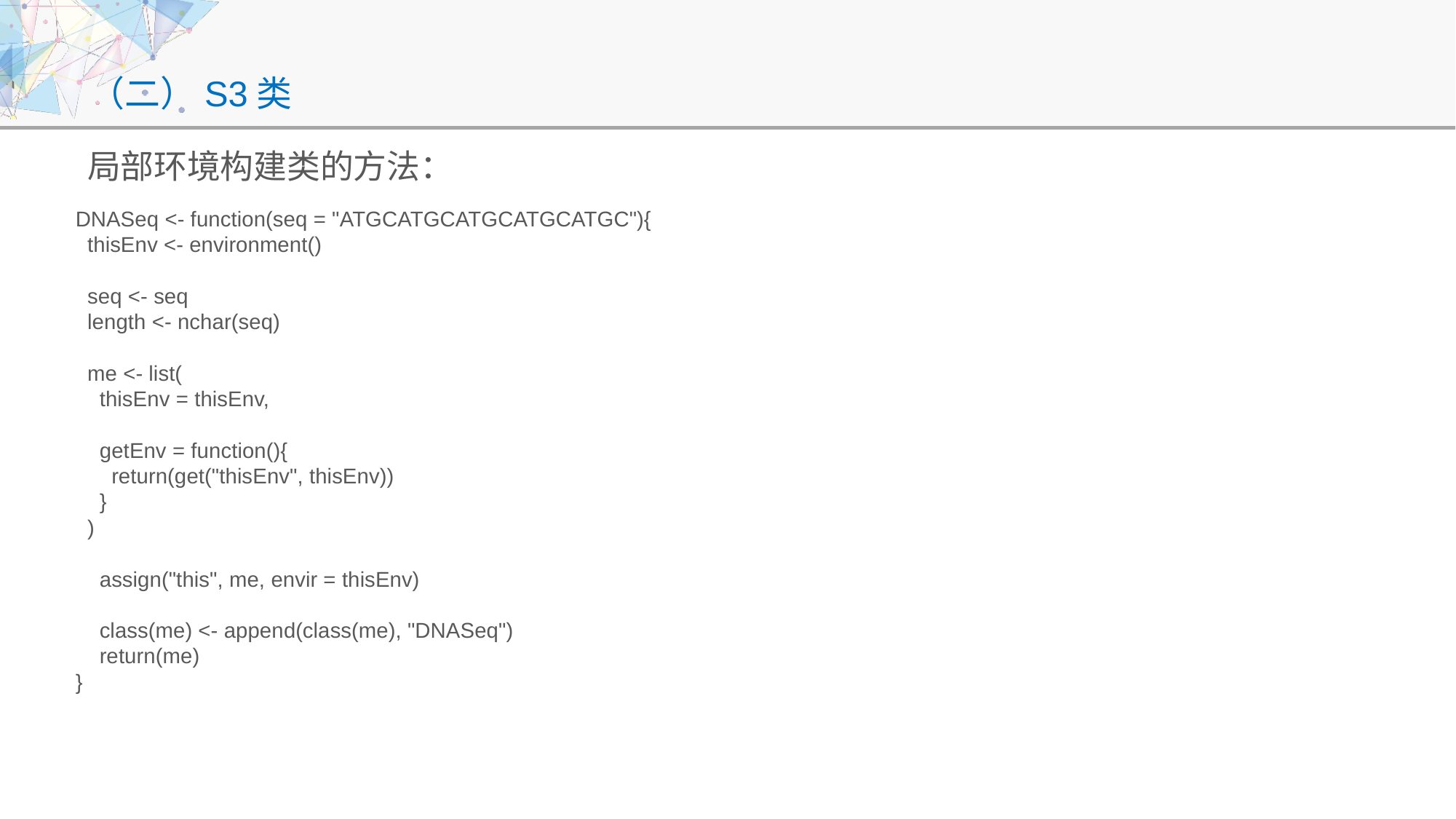

# （二）S3类
局部环境构建类的方法：
DNASeq <- function(seq = "ATGCATGCATGCATGCATGC"){
  thisEnv <- environment()

  seq <- seq
  length <- nchar(seq)

  me <- list(
    thisEnv = thisEnv,

    getEnv = function(){
      return(get("thisEnv", thisEnv))
    }
  )

    assign("this", me, envir = thisEnv)

    class(me) <- append(class(me), "DNASeq")
    return(me)
}